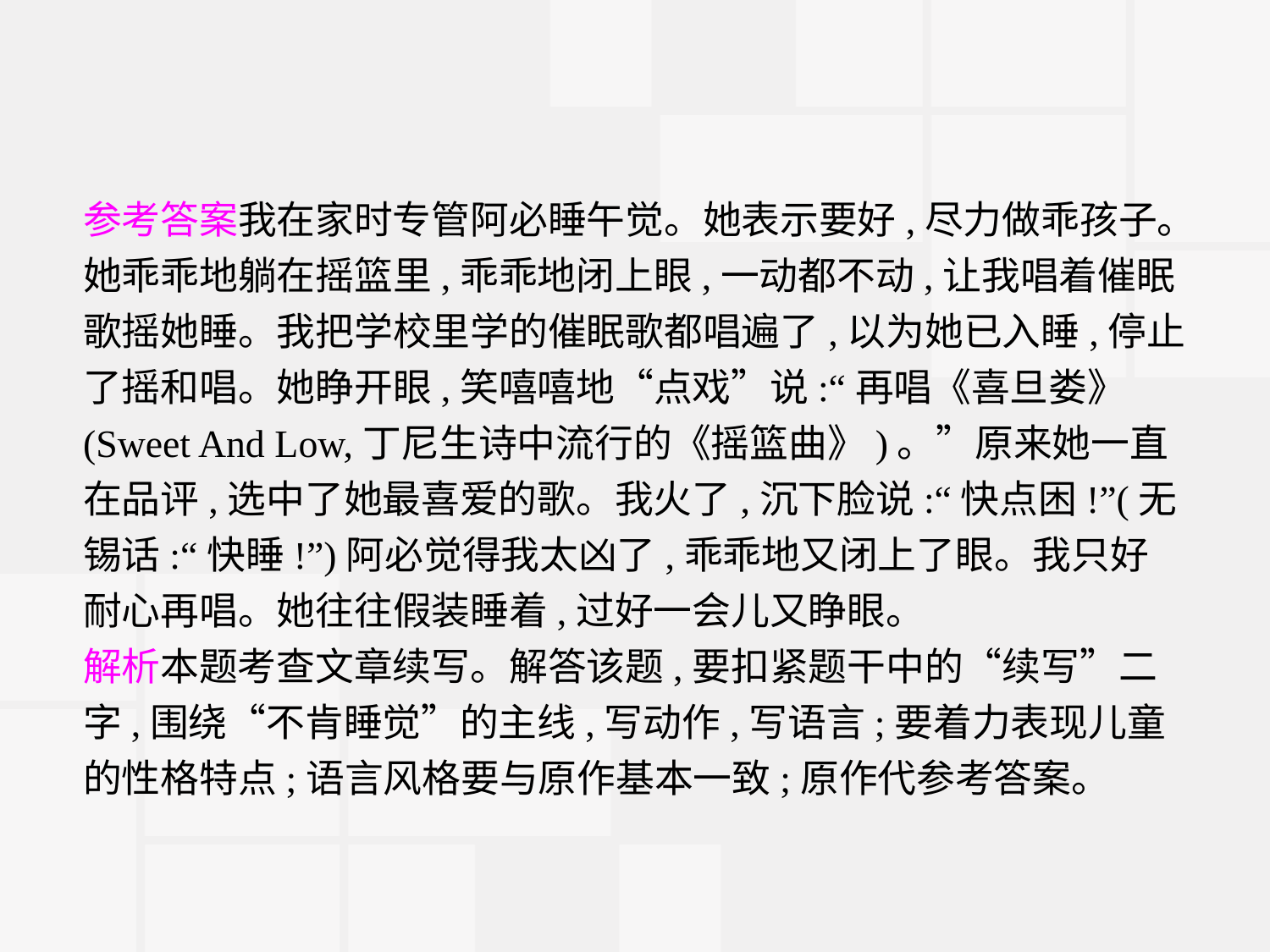

参考答案我在家时专管阿必睡午觉。她表示要好,尽力做乖孩子。她乖乖地躺在摇篮里,乖乖地闭上眼,一动都不动,让我唱着催眠歌摇她睡。我把学校里学的催眠歌都唱遍了,以为她已入睡,停止了摇和唱。她睁开眼,笑嘻嘻地“点戏”说:“再唱《喜旦娄》(Sweet And Low,丁尼生诗中流行的《摇篮曲》)。”原来她一直在品评,选中了她最喜爱的歌。我火了,沉下脸说:“快点困!”(无锡话:“快睡!”)阿必觉得我太凶了,乖乖地又闭上了眼。我只好耐心再唱。她往往假装睡着,过好一会儿又睁眼。
解析本题考查文章续写。解答该题,要扣紧题干中的“续写”二字,围绕“不肯睡觉”的主线,写动作,写语言;要着力表现儿童的性格特点;语言风格要与原作基本一致;原作代参考答案。